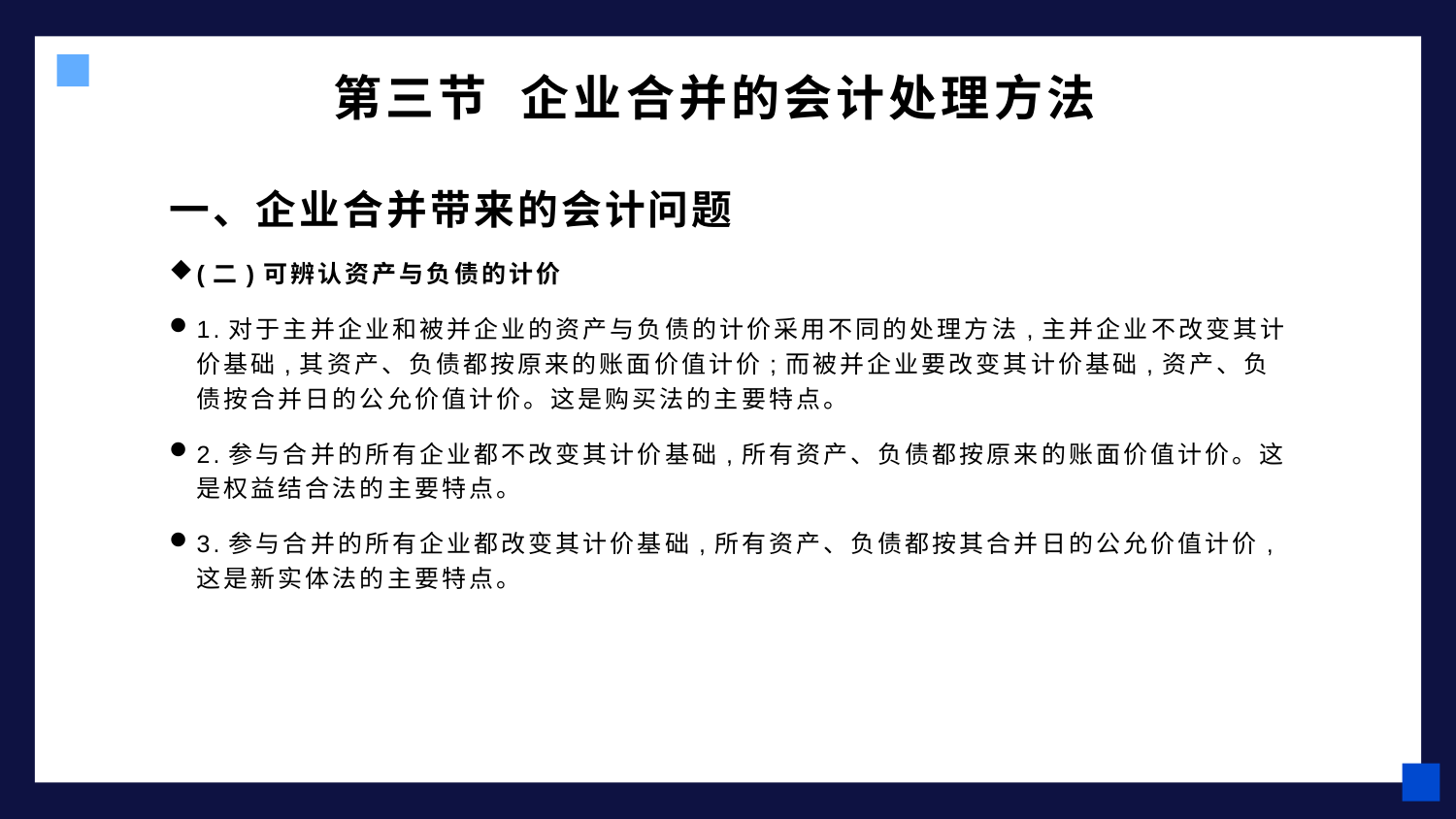

# 第三节  企业合并的会计处理方法
一、企业合并带来的会计问题
(二)可辨认资产与负债的计价
1.对于主并企业和被并企业的资产与负债的计价采用不同的处理方法,主并企业不改变其计价基础,其资产、负债都按原来的账面价值计价;而被并企业要改变其计价基础,资产、负债按合并日的公允价值计价。这是购买法的主要特点。
2.参与合并的所有企业都不改变其计价基础,所有资产、负债都按原来的账面价值计价。这是权益结合法的主要特点。
3.参与合并的所有企业都改变其计价基础,所有资产、负债都按其合并日的公允价值计价,这是新实体法的主要特点。